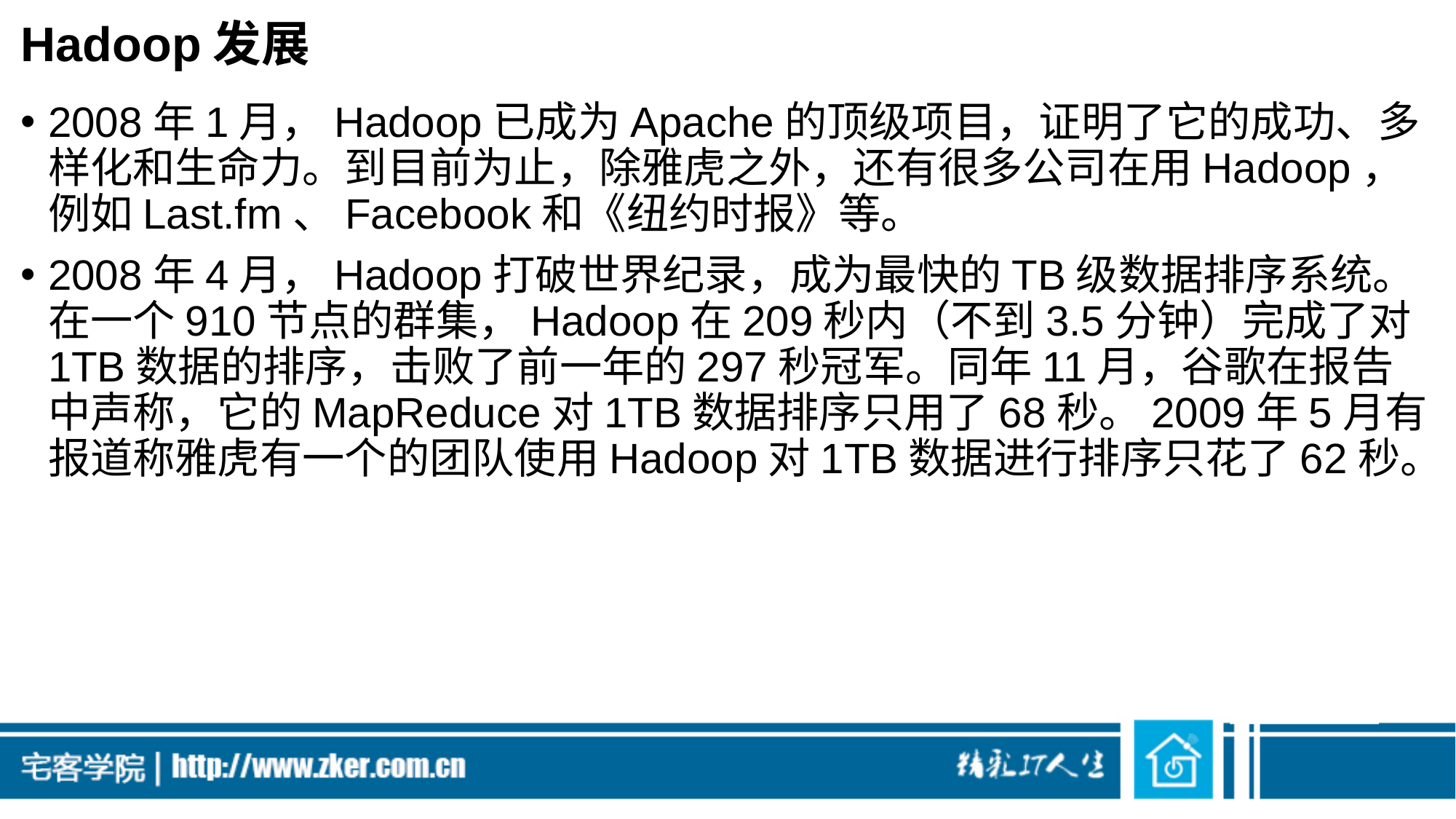

# Hadoop发展
2008年1月，Hadoop已成为Apache的顶级项目，证明了它的成功、多样化和生命力。到目前为止，除雅虎之外，还有很多公司在用Hadoop，例如Last.fm、Facebook和《纽约时报》等。
2008年4月，Hadoop打破世界纪录，成为最快的TB级数据排序系统。在一个910节点的群集，Hadoop在209秒内（不到3.5分钟）完成了对1TB数据的排序，击败了前一年的297秒冠军。同年11月，谷歌在报告中声称，它的MapReduce对1TB数据排序只用了68秒。2009年5月有报道称雅虎有一个的团队使用Hadoop对1TB数据进行排序只花了62秒。